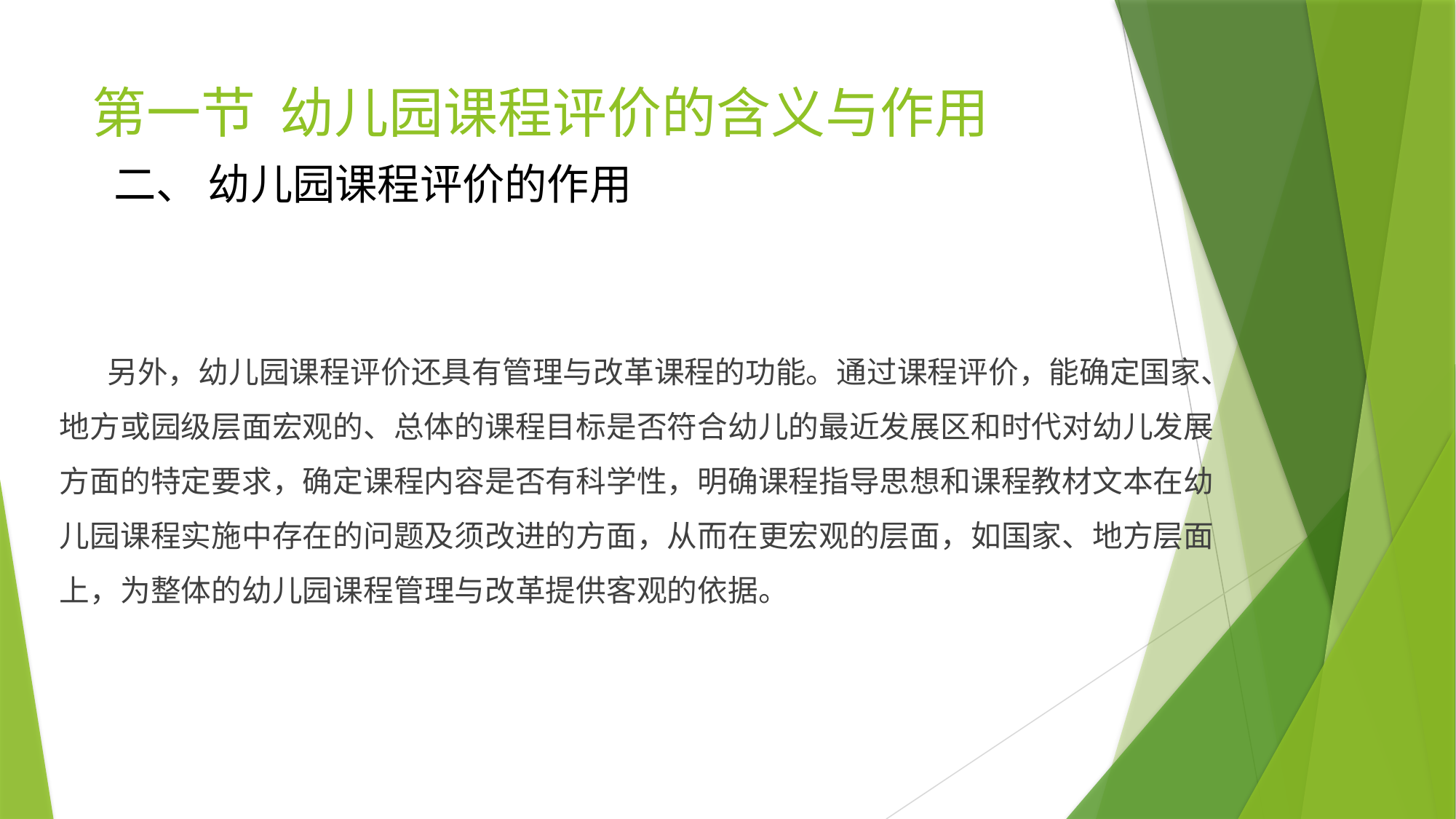

# 第一节  幼儿园课程评价的含义与作用
二、 幼儿园课程评价的作用
      另外，幼儿园课程评价还具有管理与改革课程的功能。通过课程评价，能确定国家、地方或园级层面宏观的、总体的课程目标是否符合幼儿的最近发展区和时代对幼儿发展方面的特定要求，确定课程内容是否有科学性，明确课程指导思想和课程教材文本在幼儿园课程实施中存在的问题及须改进的方面，从而在更宏观的层面，如国家、地方层面上，为整体的幼儿园课程管理与改革提供客观的依据。